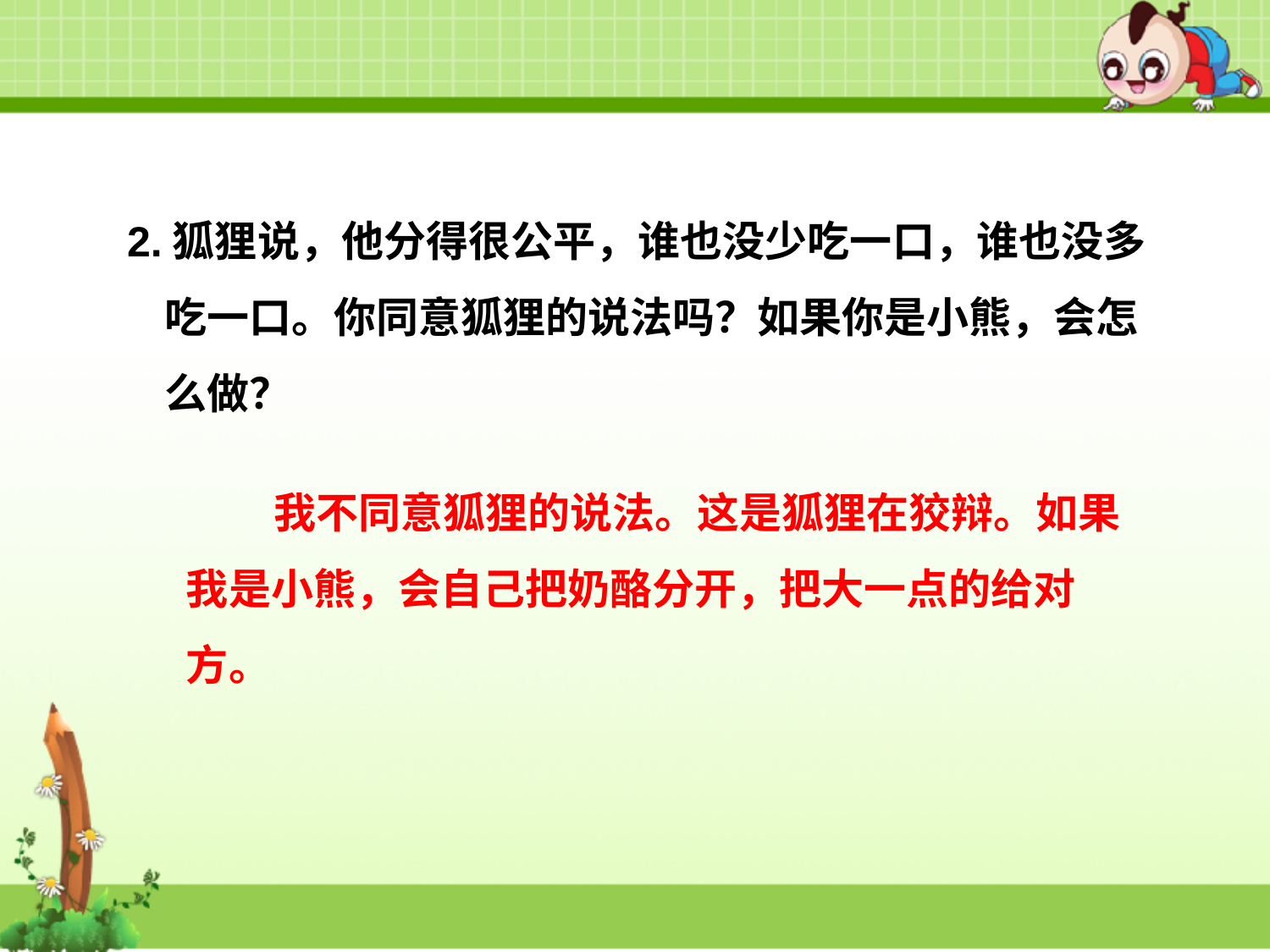

2.狐狸说，他分得很公平，谁也没少吃一口，谁也没多吃一口。你同意狐狸的说法吗？如果你是小熊，会怎么做？
我不同意狐狸的说法。这是狐狸在狡辩。如果我是小熊，会自己把奶酪分开，把大一点的给对方。